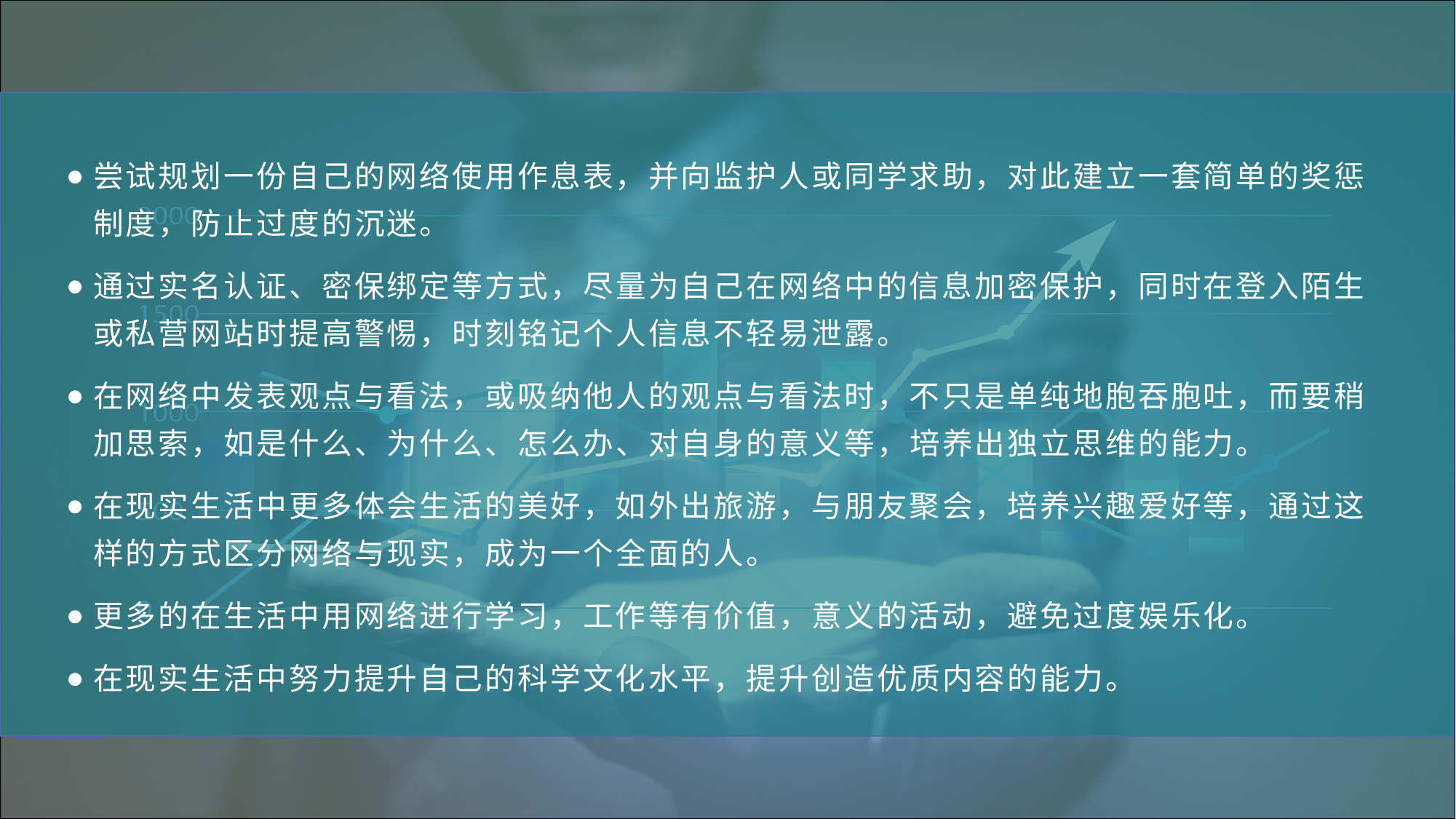

尝试规划一份自己的网络使用作息表，并向监护人或同学求助，对此建立一套简单的奖惩制度，防止过度的沉迷。
通过实名认证、密保绑定等方式，尽量为自己在网络中的信息加密保护，同时在登入陌生或私营网站时提高警惕，时刻铭记个人信息不轻易泄露。
在网络中发表观点与看法，或吸纳他人的观点与看法时，不只是单纯地胞吞胞吐，而要稍加思索，如是什么、为什么、怎么办、对自身的意义等，培养出独立思维的能力。
在现实生活中更多体会生活的美好，如外出旅游，与朋友聚会，培养兴趣爱好等，通过这样的方式区分网络与现实，成为一个全面的人。
更多的在生活中用网络进行学习，工作等有价值，意义的活动，避免过度娱乐化。
在现实生活中努力提升自己的科学文化水平，提升创造优质内容的能力。